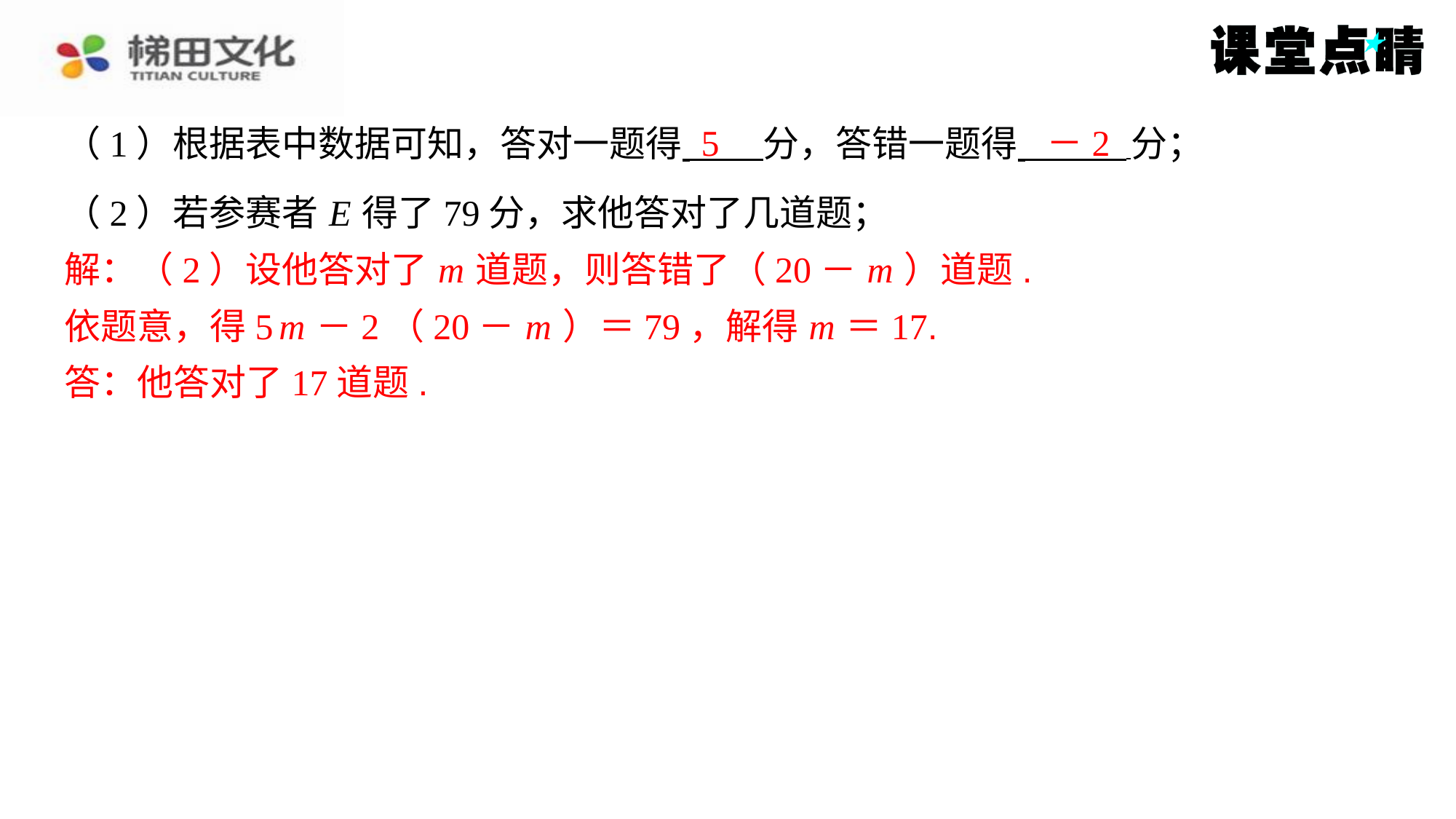

5
－2
（1）根据表中数据可知，答对一题得            分，答错一题得                 分；
（2）若参赛者 E 得了79分，求他答对了几道题；
解：（2）设他答对了 m 道题，则答错了（20－ m ）道题.
依题意，得5 m －2（20－ m ）＝79，解得 m ＝17.

答：他答对了17道题.
解：（2）设他答对了 m 道题，则答错了（20－ m ）道题.
依题意，得5 m －2（20－ m ）＝79，解得 m ＝17.
答：他答对了17道题.